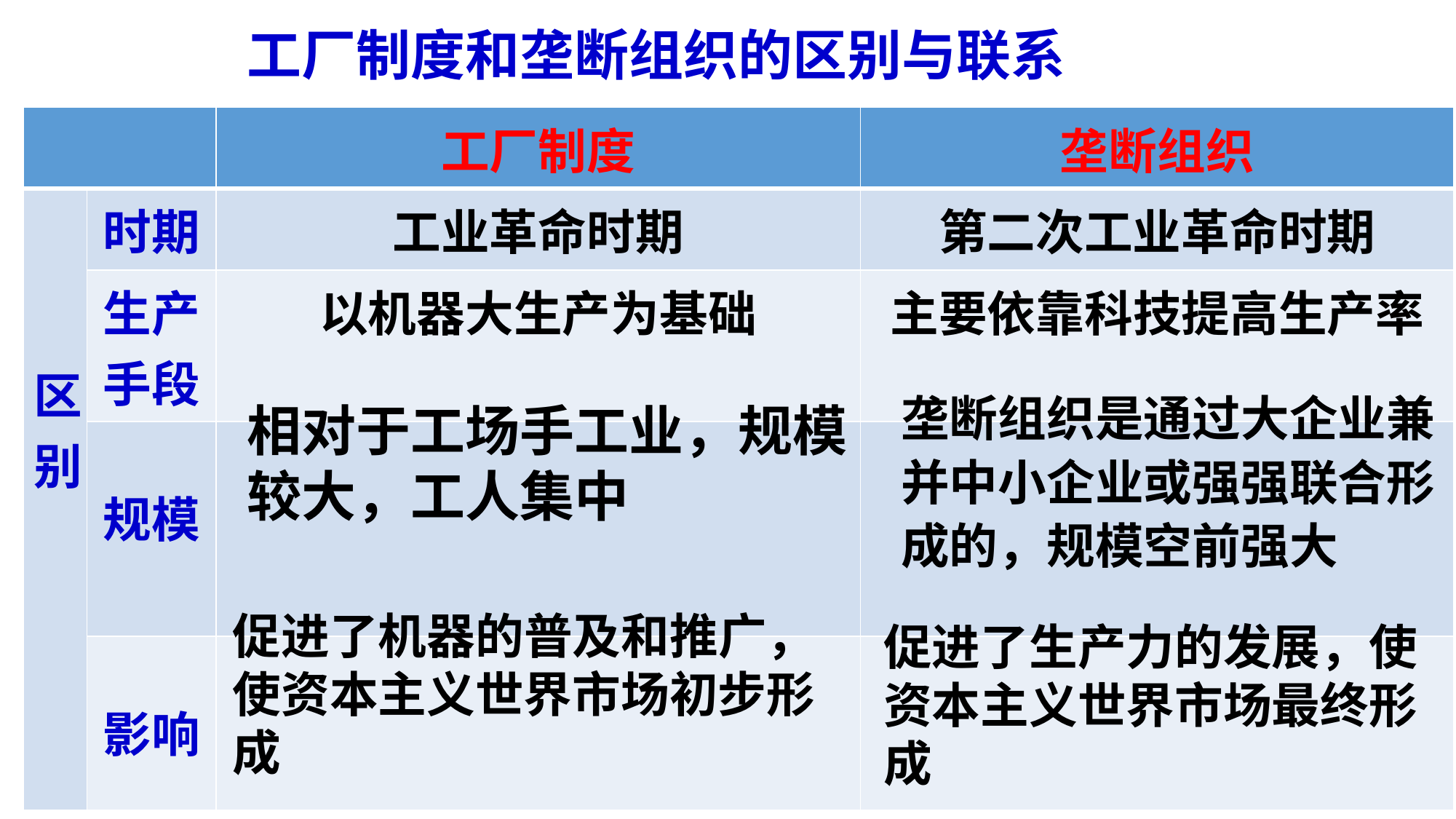

工厂制度和垄断组织的区别与联系

|  |  | 工厂制度 | 垄断组织 |
| --- | --- | --- | --- |
| 区别 | 时期 | 工业革命时期 | 第二次工业革命时期 |
|  | 生产手段 | 以机器大生产为基础 | 主要依靠科技提高生产率 |
|  | 规模 |  |  |
|  | 影响 |  |  |
垄断组织是通过大企业兼并中小企业或强强联合形成的，规模空前强大
相对于工场手工业，规模较大，工人集中
促进了机器的普及和推广，使资本主义世界市场初步形成
促进了生产力的发展，使资本主义世界市场最终形成